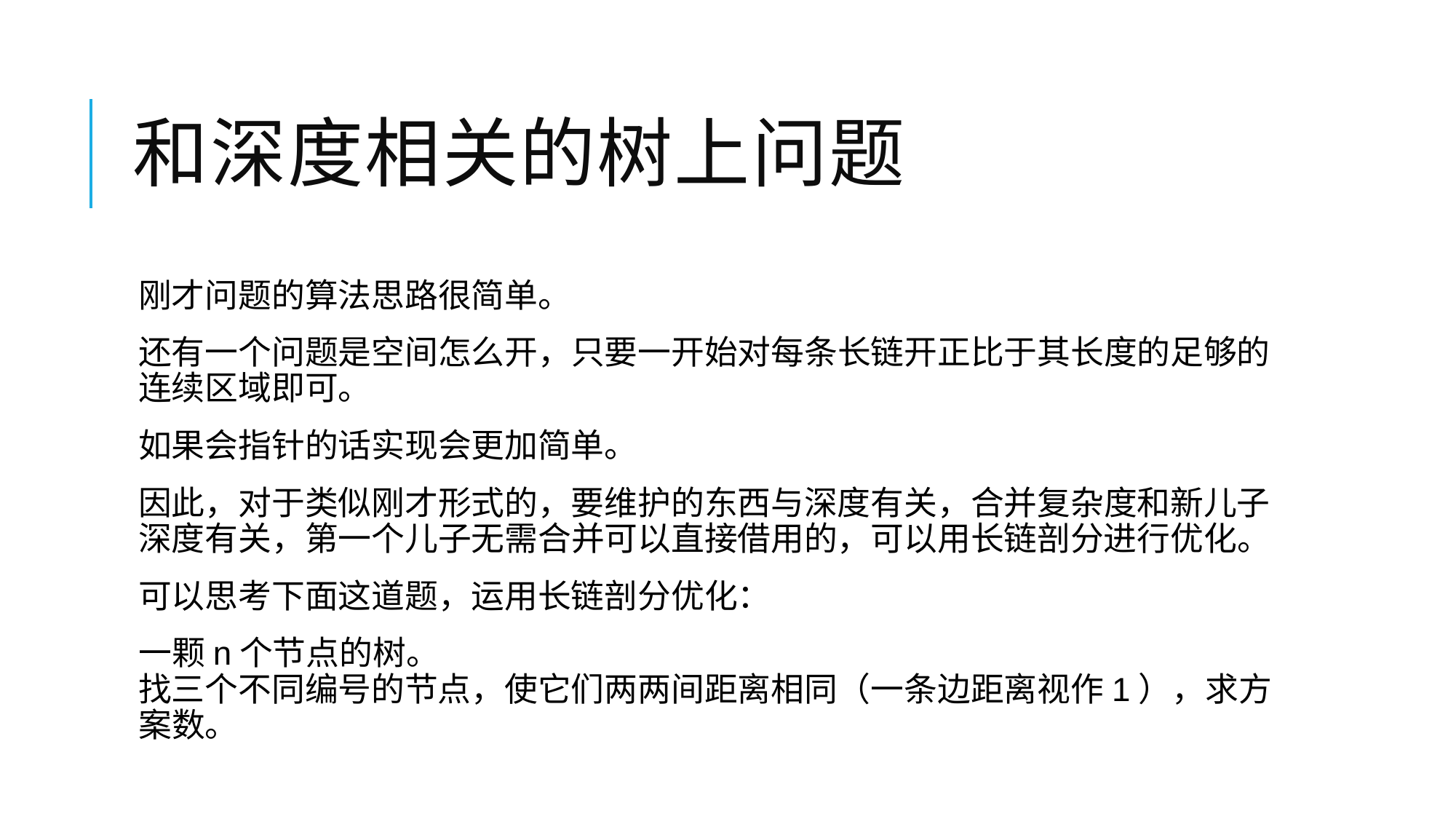

# 和深度相关的树上问题
刚才问题的算法思路很简单。
还有一个问题是空间怎么开，只要一开始对每条长链开正比于其长度的足够的连续区域即可。
如果会指针的话实现会更加简单。
因此，对于类似刚才形式的，要维护的东西与深度有关，合并复杂度和新儿子深度有关，第一个儿子无需合并可以直接借用的，可以用长链剖分进行优化。
可以思考下面这道题，运用长链剖分优化：
一颗n个节点的树。 
找三个不同编号的节点，使它们两两间距离相同（一条边距离视作1），求方案数。